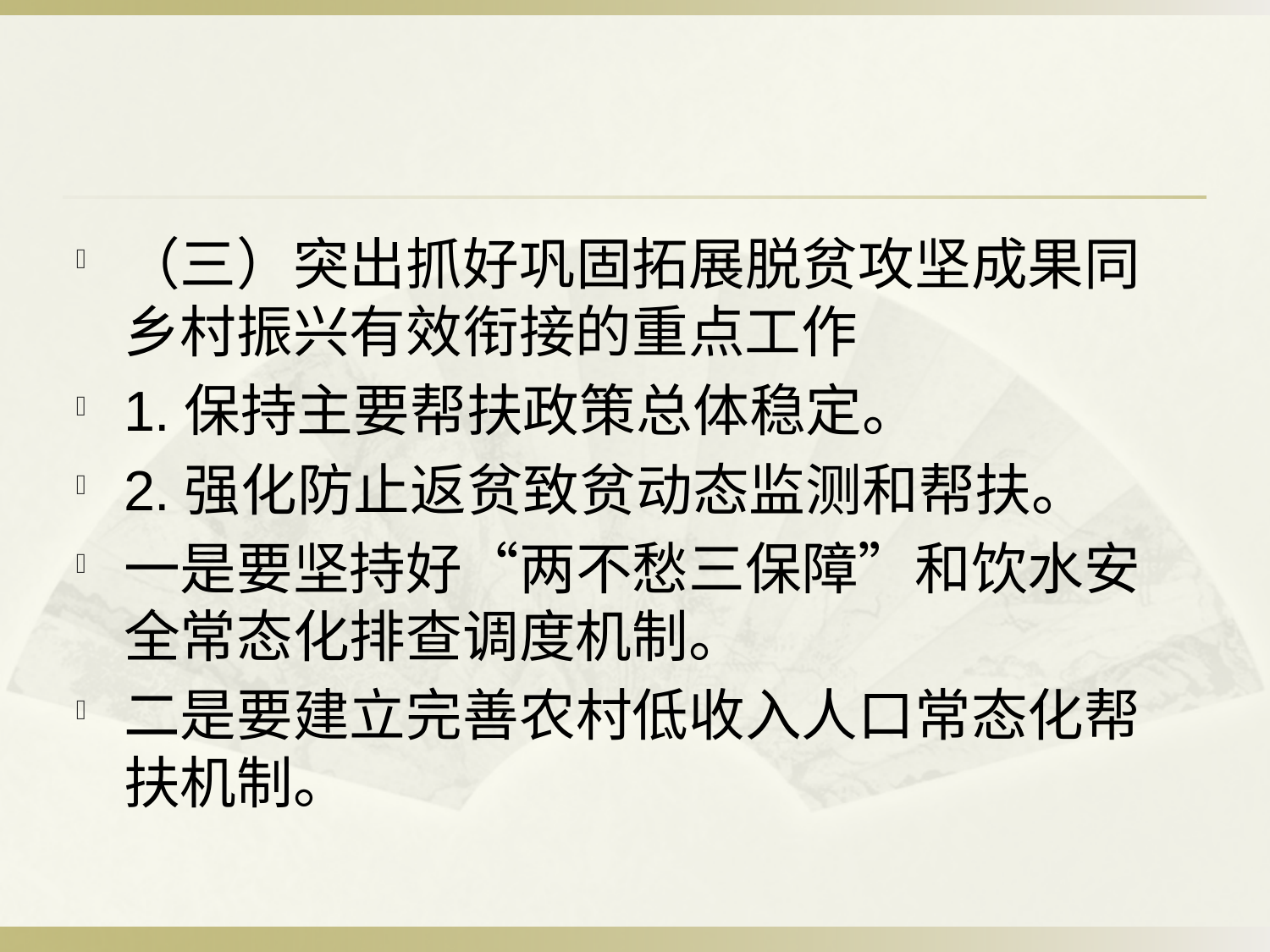

#
（三）突出抓好巩固拓展脱贫攻坚成果同乡村振兴有效衔接的重点工作
1.保持主要帮扶政策总体稳定。
2.强化防止返贫致贫动态监测和帮扶。
一是要坚持好“两不愁三保障”和饮水安全常态化排查调度机制。
二是要建立完善农村低收入人口常态化帮扶机制。